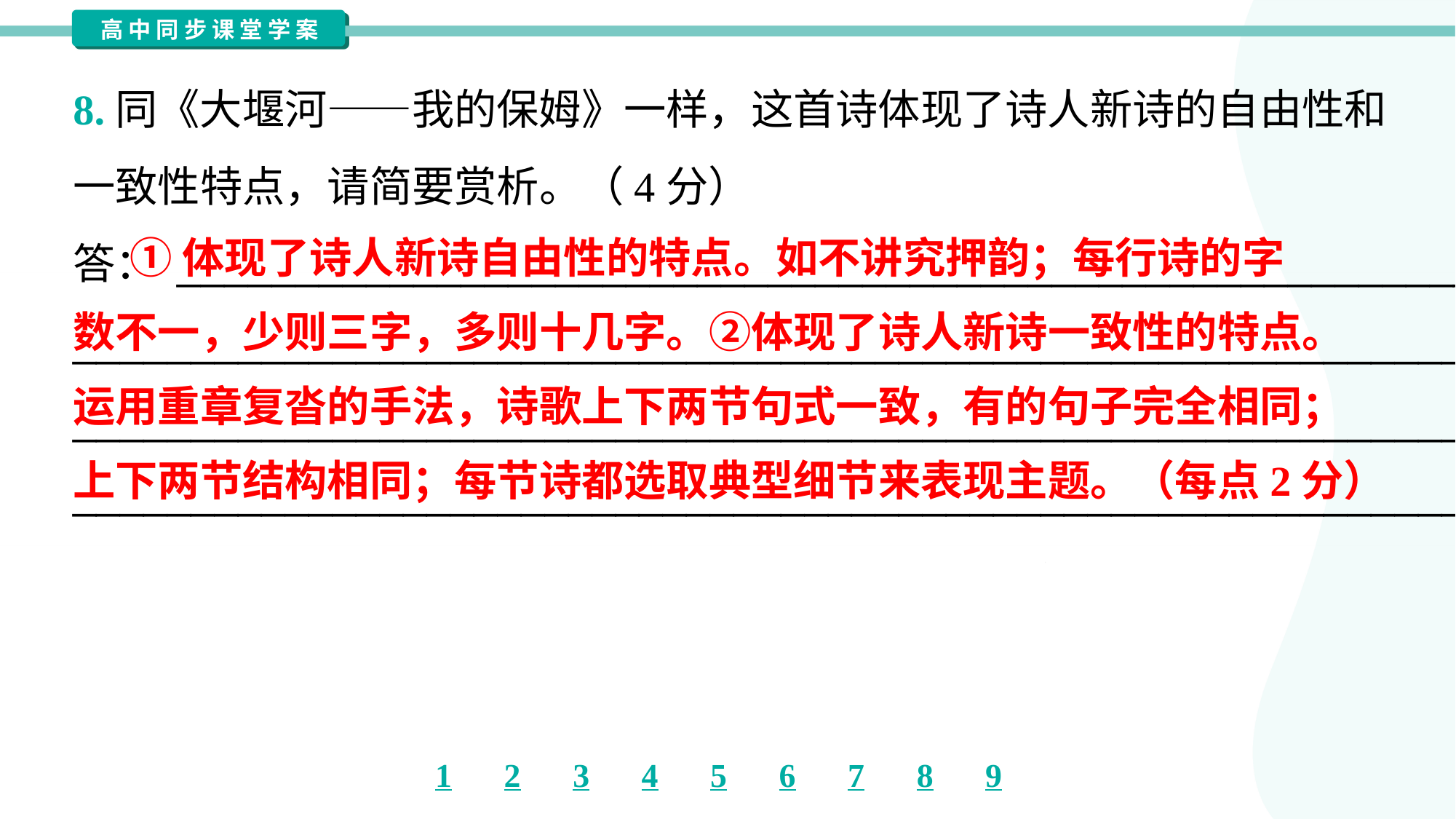

8.同《大堰河——我的保姆》一样，这首诗体现了诗人新诗的自由性和
一致性特点，请简要赏析。（4分）
答： ________________________________________________________
_____________________________________________________________
_____________________________________________________________
_____________________________________________________________
      ①体现了诗人新诗自由性的特点。如不讲究押韵；每行诗的字
数不一，少则三字，多则十几字。②体现了诗人新诗一致性的特点。
运用重章复沓的手法，诗歌上下两节句式一致，有的句子完全相同；
上下两节结构相同；每节诗都选取典型细节来表现主题。（每点2分）